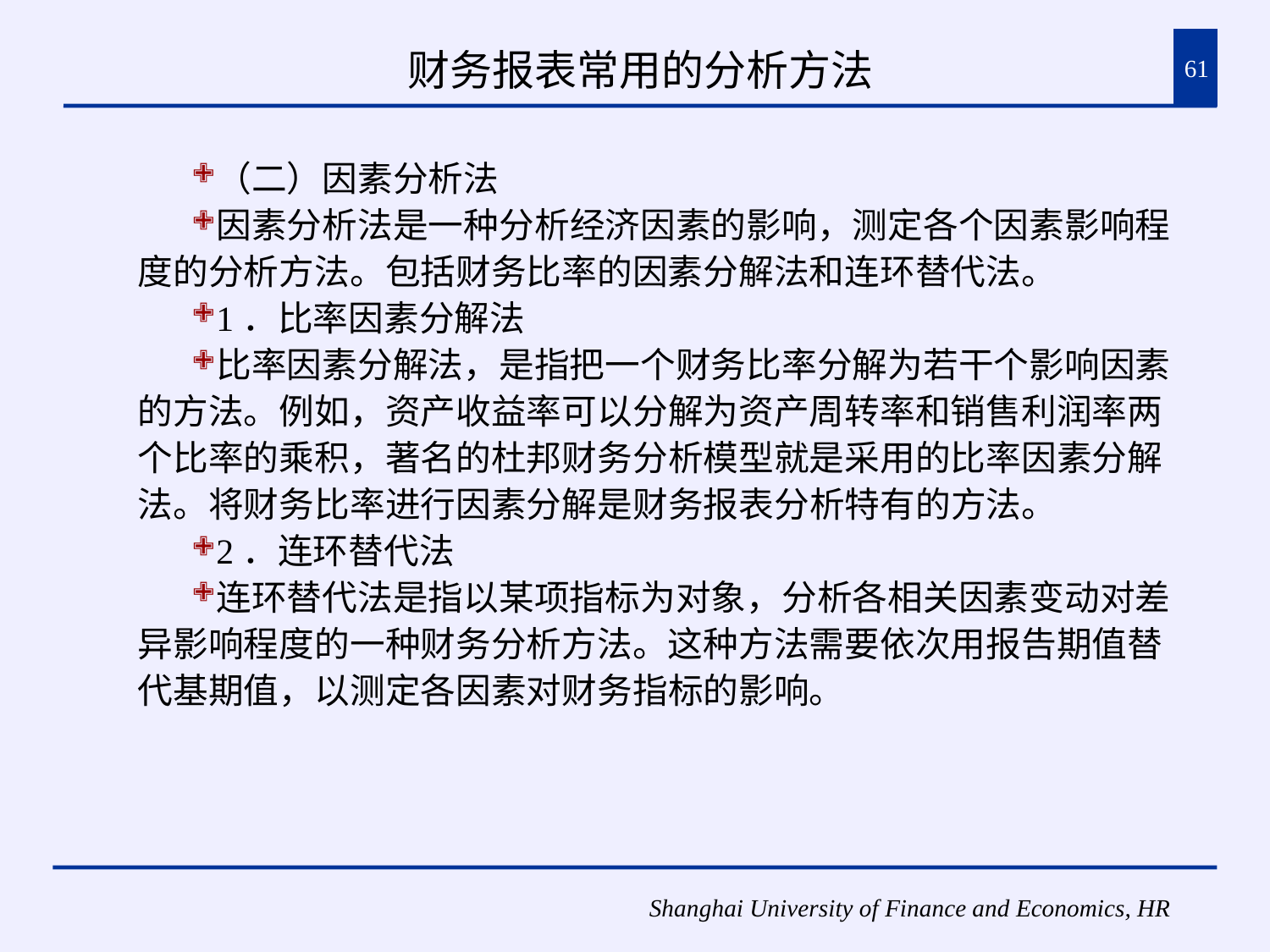

# 财务报表常用的分析方法
61
（二）因素分析法
因素分析法是一种分析经济因素的影响，测定各个因素影响程度的分析方法。包括财务比率的因素分解法和连环替代法。
1．比率因素分解法
比率因素分解法，是指把一个财务比率分解为若干个影响因素的方法。例如，资产收益率可以分解为资产周转率和销售利润率两个比率的乘积，著名的杜邦财务分析模型就是采用的比率因素分解法。将财务比率进行因素分解是财务报表分析特有的方法。
2．连环替代法
连环替代法是指以某项指标为对象，分析各相关因素变动对差异影响程度的一种财务分析方法。这种方法需要依次用报告期值替代基期值，以测定各因素对财务指标的影响。